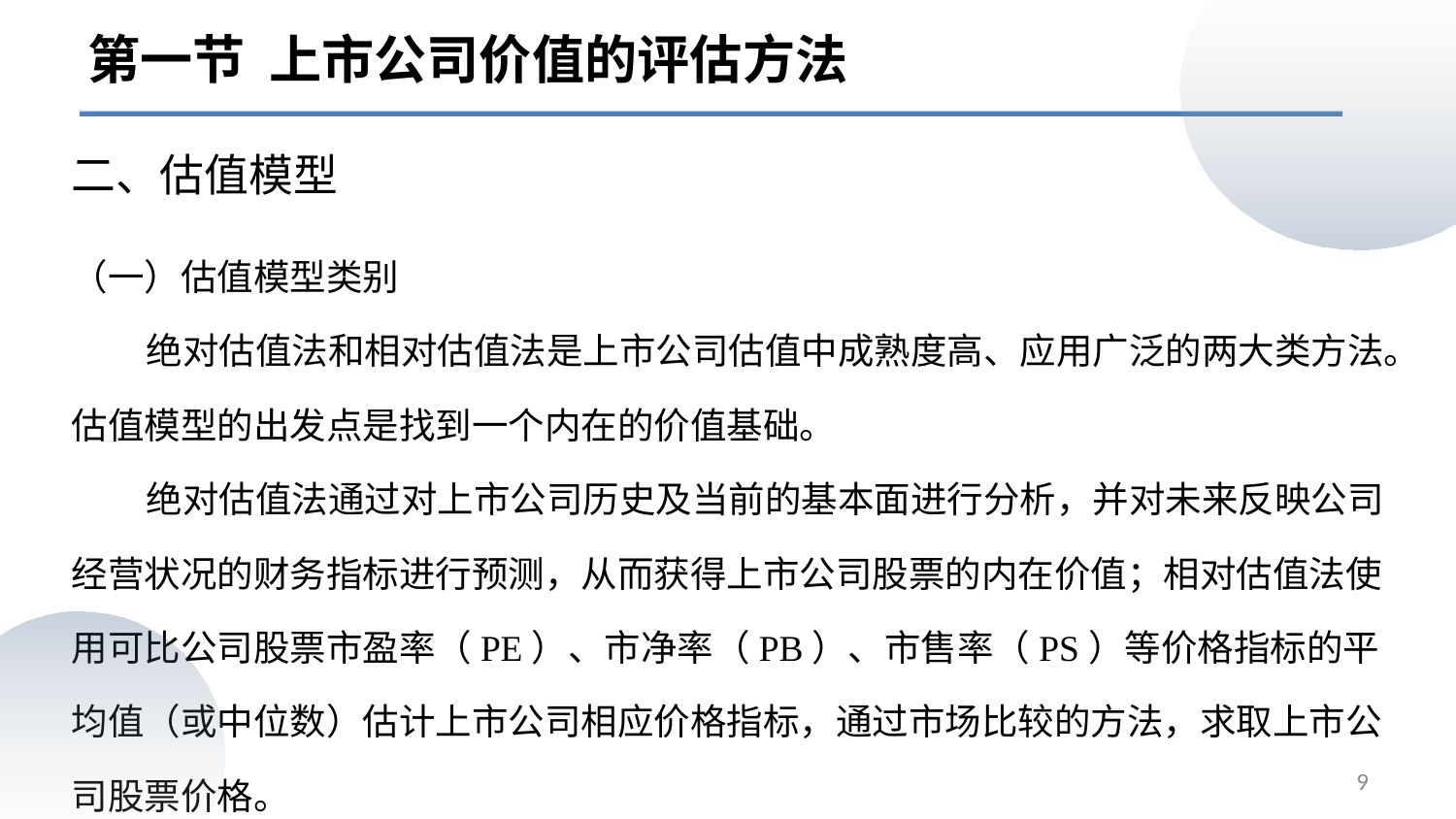

第一节  上市公司价值的评估方法
二、估值模型
（一）估值模型类别
        绝对估值法和相对估值法是上市公司估值中成熟度高、应用广泛的两大类方法。估值模型的出发点是找到一个内在的价值基础。
        绝对估值法通过对上市公司历史及当前的基本面进行分析，并对未来反映公司经营状况的财务指标进行预测，从而获得上市公司股票的内在价值；相对估值法使用可比公司股票市盈率（PE）、市净率（PB）、市售率（PS）等价格指标的平均值（或中位数）估计上市公司相应价格指标，通过市场比较的方法，求取上市公司股票价格。

9